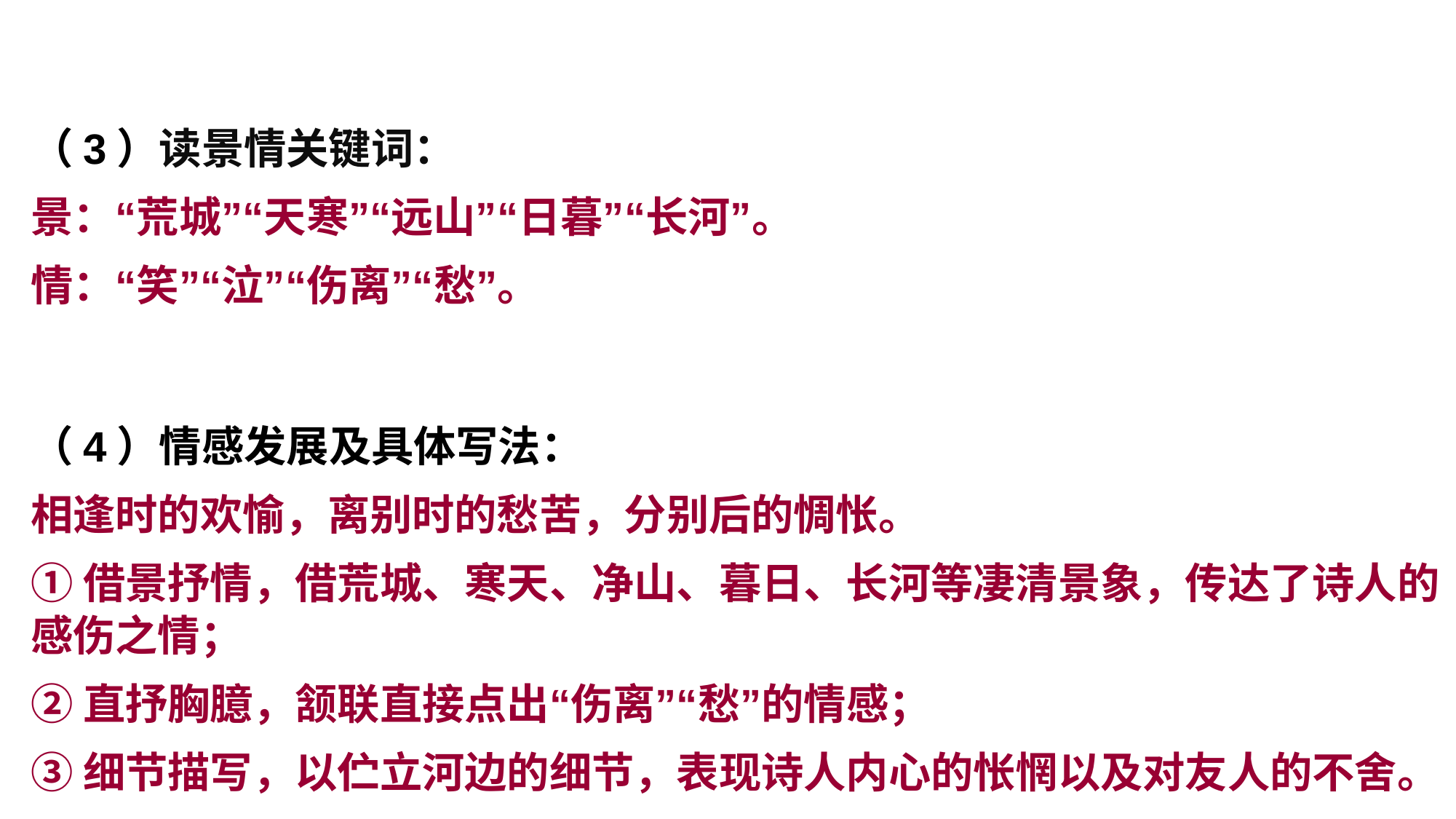

（3）读景情关键词：
景：“荒城”“天寒”“远山”“日暮”“长河”。
情：“笑”“泣”“伤离”“愁”。
（4）情感发展及具体写法：
相逢时的欢愉，离别时的愁苦，分别后的惆怅。
①借景抒情，借荒城、寒天、净山、暮日、长河等凄清景象，传达了诗人的感伤之情；
②直抒胸臆，颔联直接点出“伤离”“愁”的情感；
③细节描写，以伫立河边的细节，表现诗人内心的怅惘以及对友人的不舍。